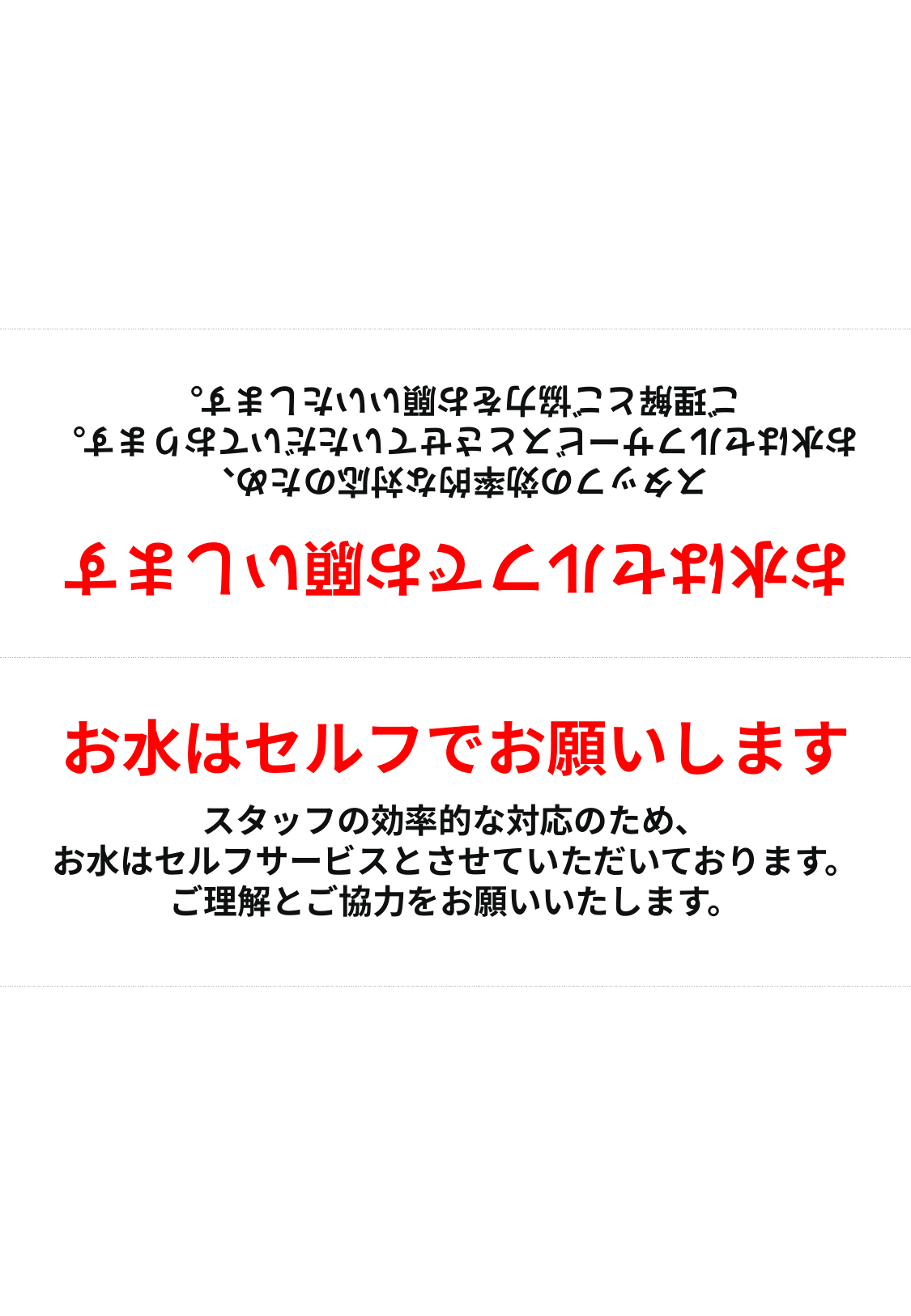

お水はセルフでお願いします
スタッフの効率的な対応のため、
お水はセルフサービスとさせていただいております。
ご理解とご協力をお願いいたします。
お水はセルフでお願いします
スタッフの効率的な対応のため、
お水はセルフサービスとさせていただいております。
ご理解とご協力をお願いいたします。